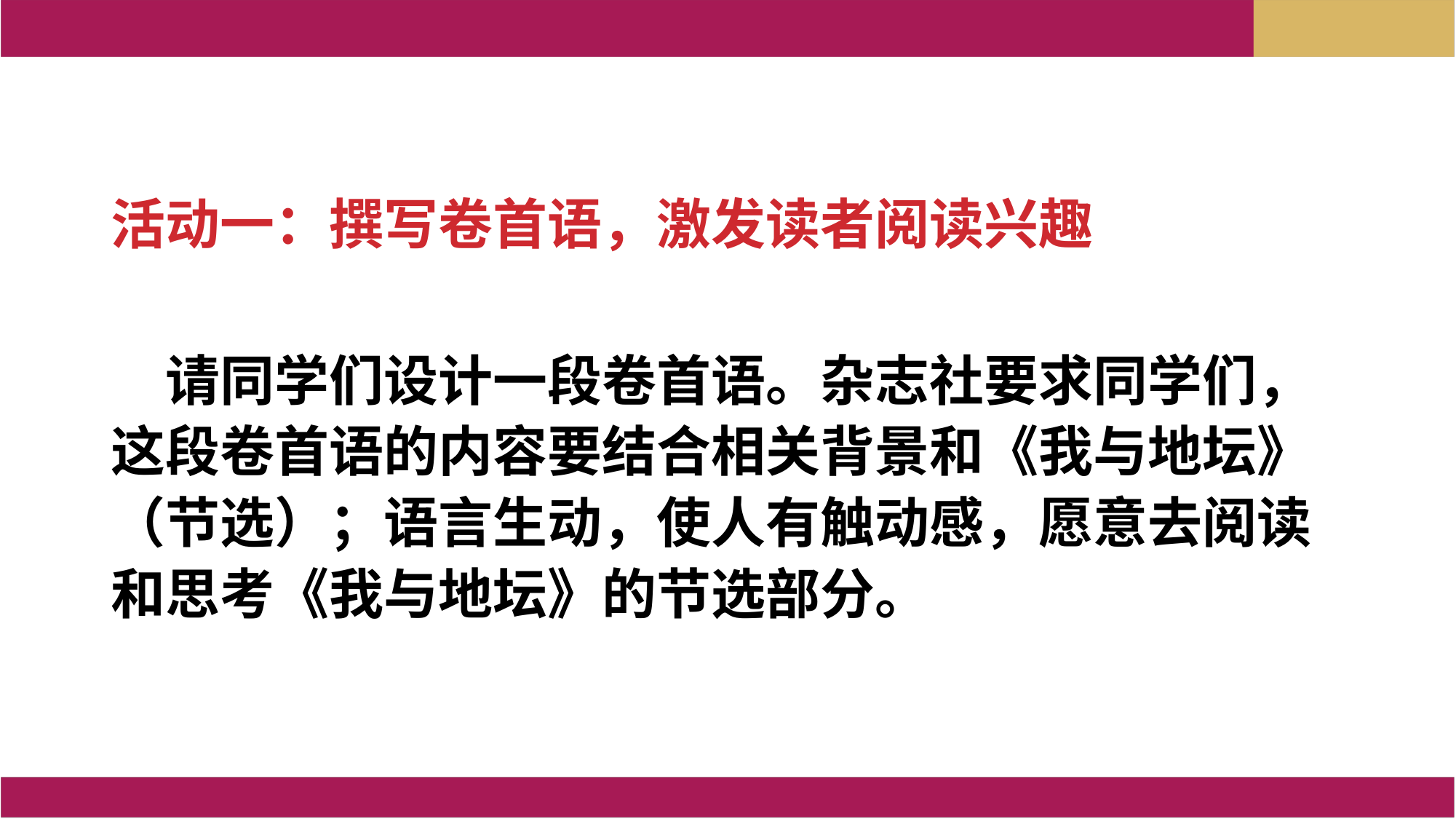

活动一：撰写卷首语，激发读者阅读兴趣

请同学们设计一段卷首语。杂志社要求同学们，这段卷首语的内容要结合相关背景和《我与地坛》（节选）；语言生动，使人有触动感，愿意去阅读和思考《我与地坛》的节选部分。